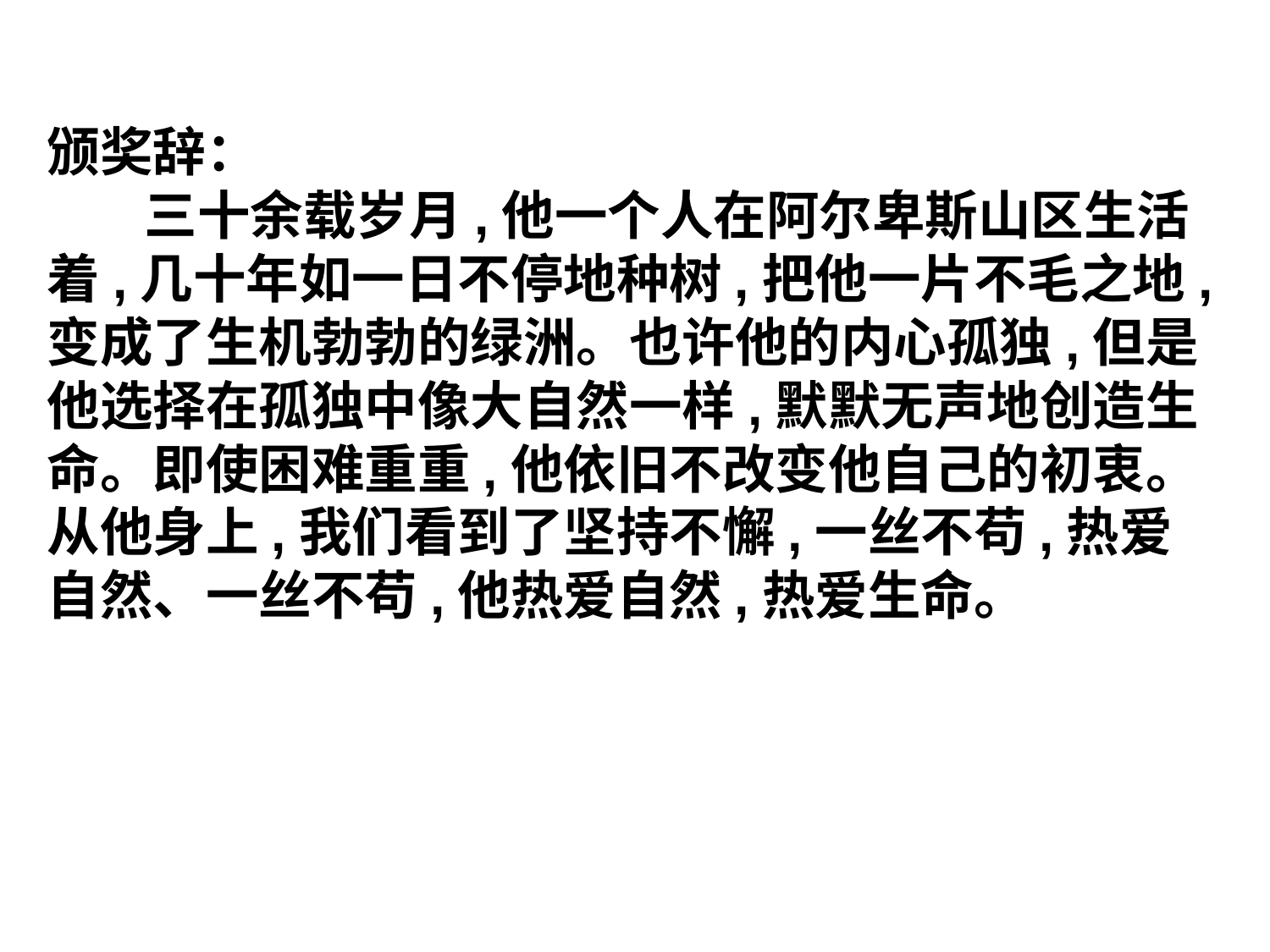

颁奖辞：
       三十余载岁月,他一个人在阿尔卑斯山区生活着,几十年如一日不停地种树,把他一片不毛之地,变成了生机勃勃的绿洲。也许他的内心孤独,但是他选择在孤独中像大自然一样,默默无声地创造生命。即使困难重重,他依旧不改变他自己的初衷。从他身上,我们看到了坚持不懈,一丝不苟,热爱自然、一丝不苟,他热爱自然,热爱生命。